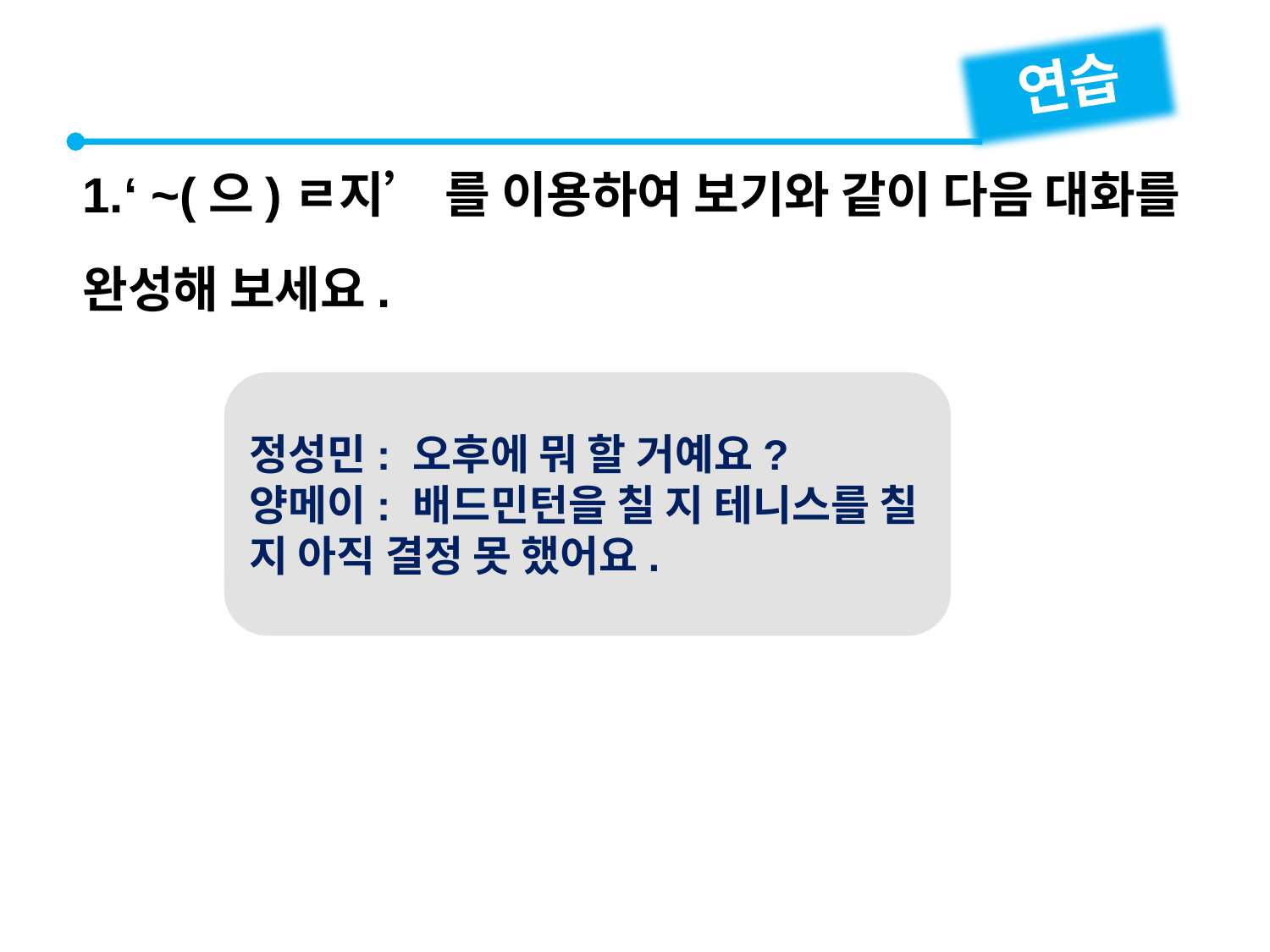

연습
1.‘ ~(으)ㄹ지’ 를 이용하여 보기와 같이 다음 대화를 완성해 보세요.
정성민: 오후에 뭐 할 거예요?
양메이: 배드민턴을 칠 지 테니스를 칠 지 아직 결정 못 했어요.